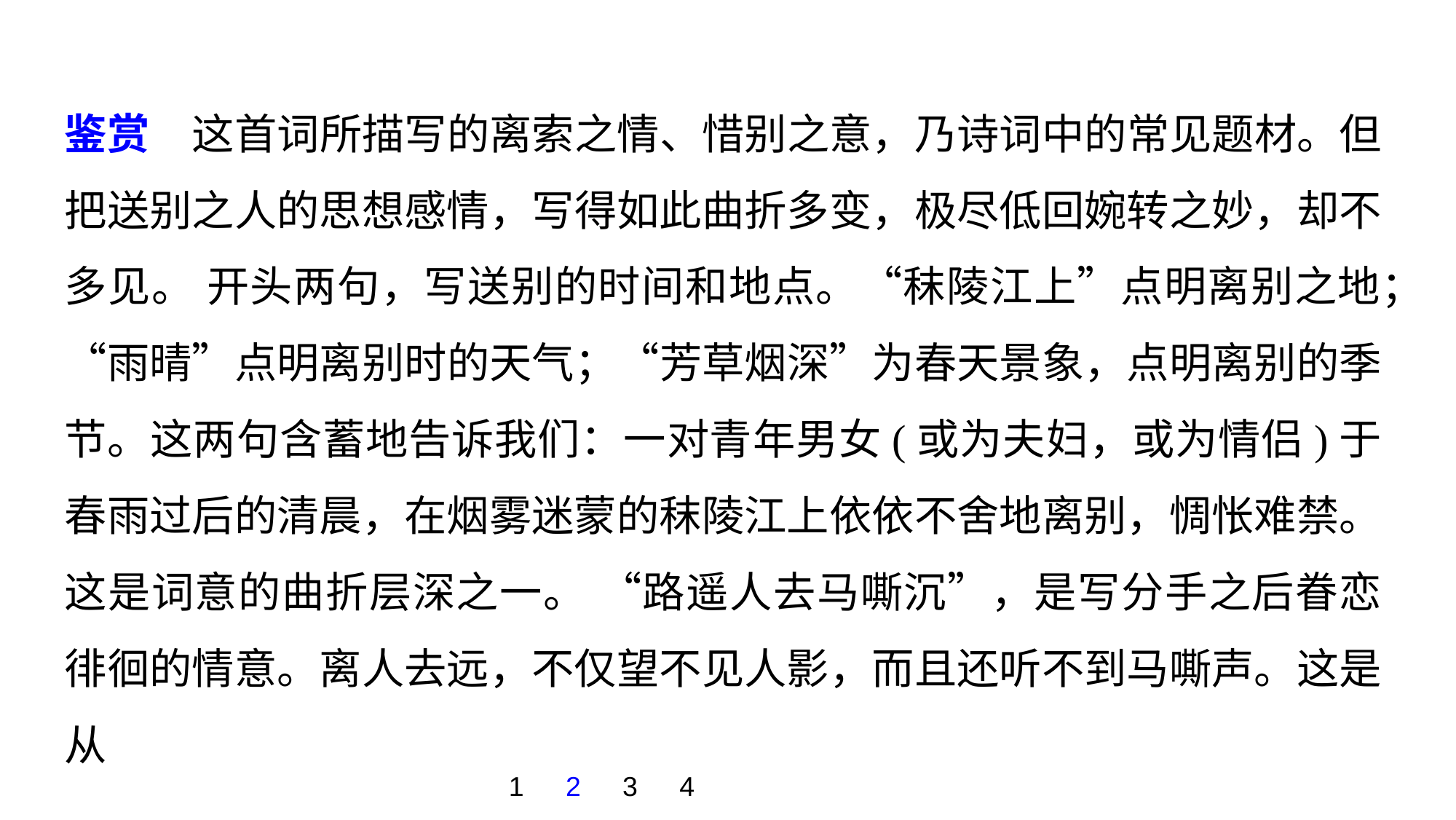

鉴赏　这首词所描写的离索之情、惜别之意，乃诗词中的常见题材。但把送别之人的思想感情，写得如此曲折多变，极尽低回婉转之妙，却不多见。 开头两句，写送别的时间和地点。“秣陵江上”点明离别之地；“雨晴”点明离别时的天气；“芳草烟深”为春天景象，点明离别的季节。这两句含蓄地告诉我们：一对青年男女(或为夫妇，或为情侣)于春雨过后的清晨，在烟雾迷蒙的秣陵江上依依不舍地离别，惆怅难禁。这是词意的曲折层深之一。 “路遥人去马嘶沉”，是写分手之后眷恋徘徊的情意。离人去远，不仅望不见人影，而且还听不到马嘶声。这是从
1
2
3
4